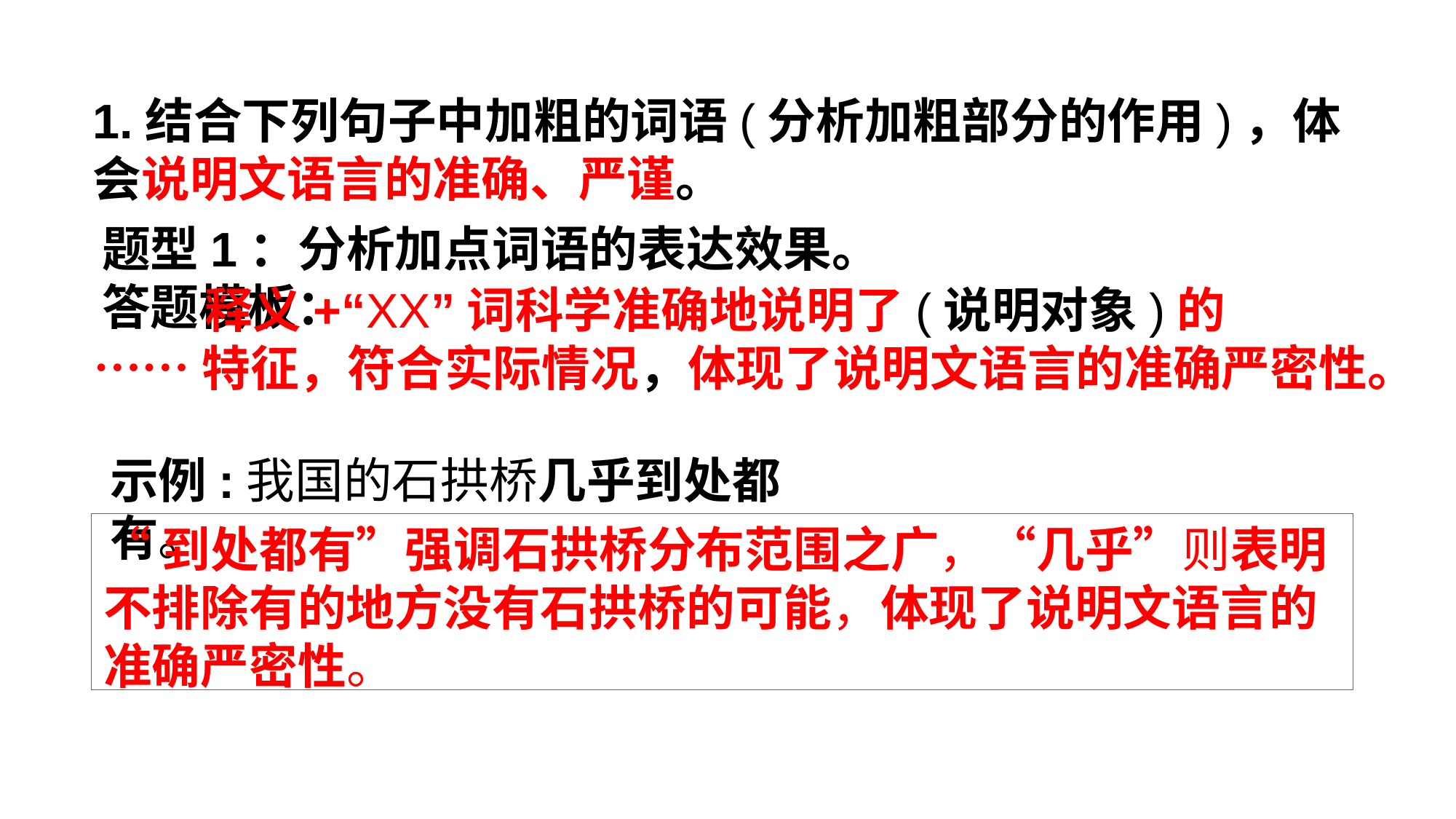

1.结合下列句子中加粗的词语(分析加粗部分的作用)，体会说明文语言的准确、严谨。
题型1：分析加点词语的表达效果。
答题模板：
         释义+“XX”词科学准确地说明了(说明对象)的
……特征，符合实际情况，体现了说明文语言的准确严密性。
示例:我国的石拱桥几乎到处都有。
“到处都有”强调石拱桥分布范围之广，“几乎”则表明不排除有的地方没有石拱桥的可能，体现了说明文语言的准确严密性。